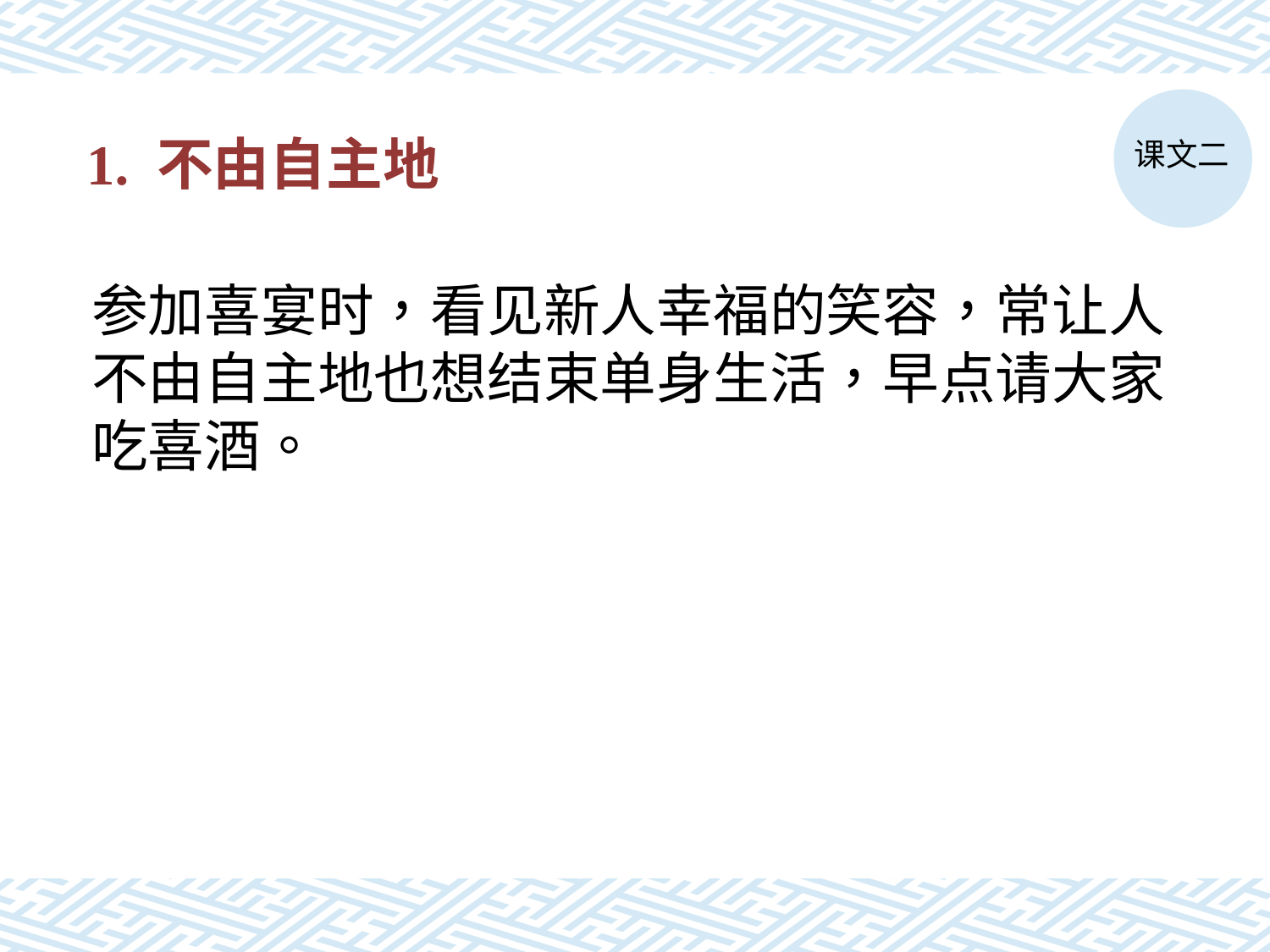

课文二
# 1. 不由自主地
参加喜宴时，看见新人幸福的笑容，常让人不由自主地也想结束单身生活，早点请大家吃喜酒。